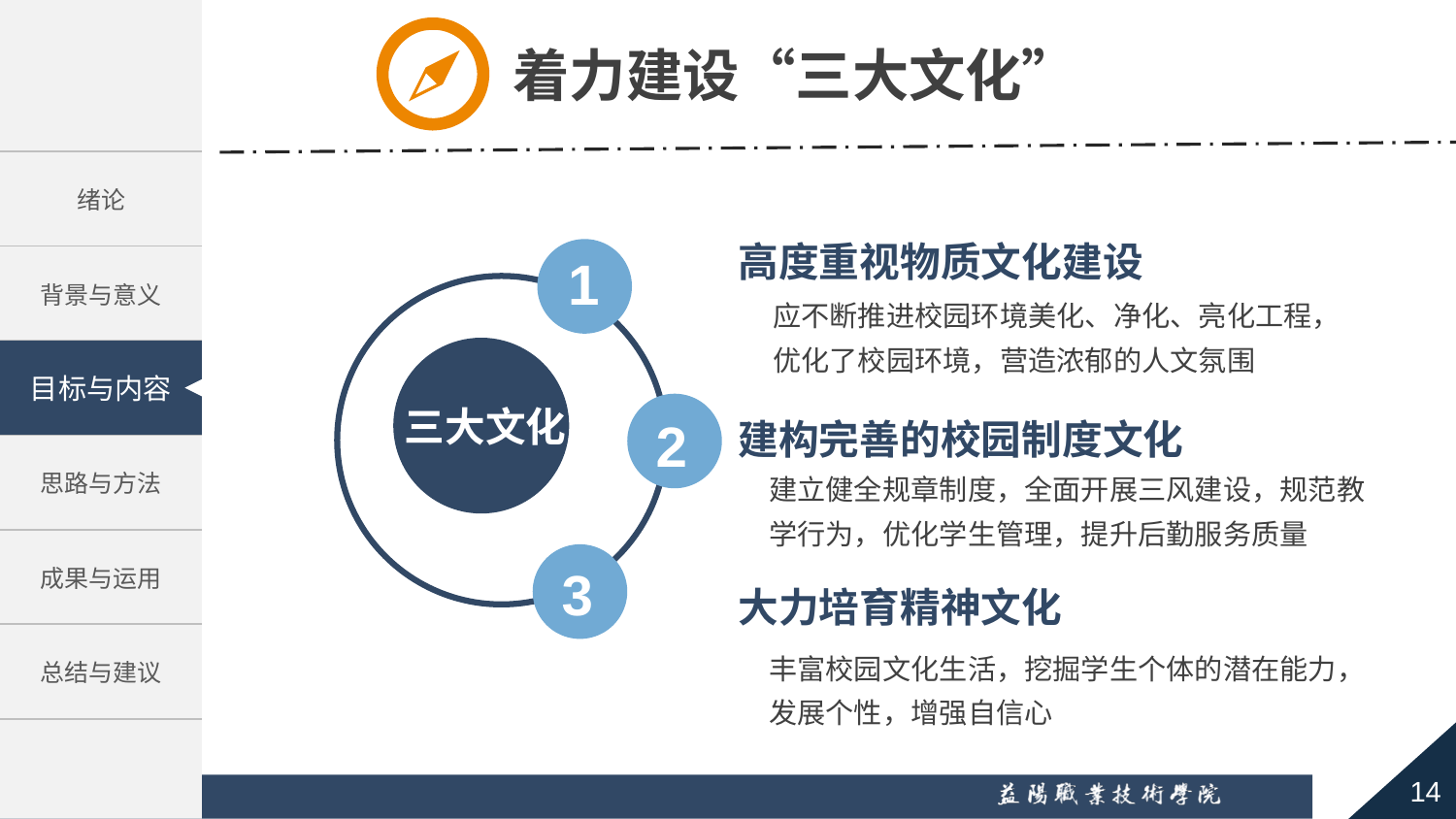

着力建设“三大文化”
高度重视物质文化建设

1

三大文化
2

3
应不断推进校园环境美化、净化、亮化工程，优化了校园环境，营造浓郁的人文氛围
建构完善的校园制度文化
建立健全规章制度，全面开展三风建设，规范教学行为，优化学生管理，提升后勤服务质量
大力培育精神文化
丰富校园文化生活，挖掘学生个体的潜在能力，发展个性，增强自信心